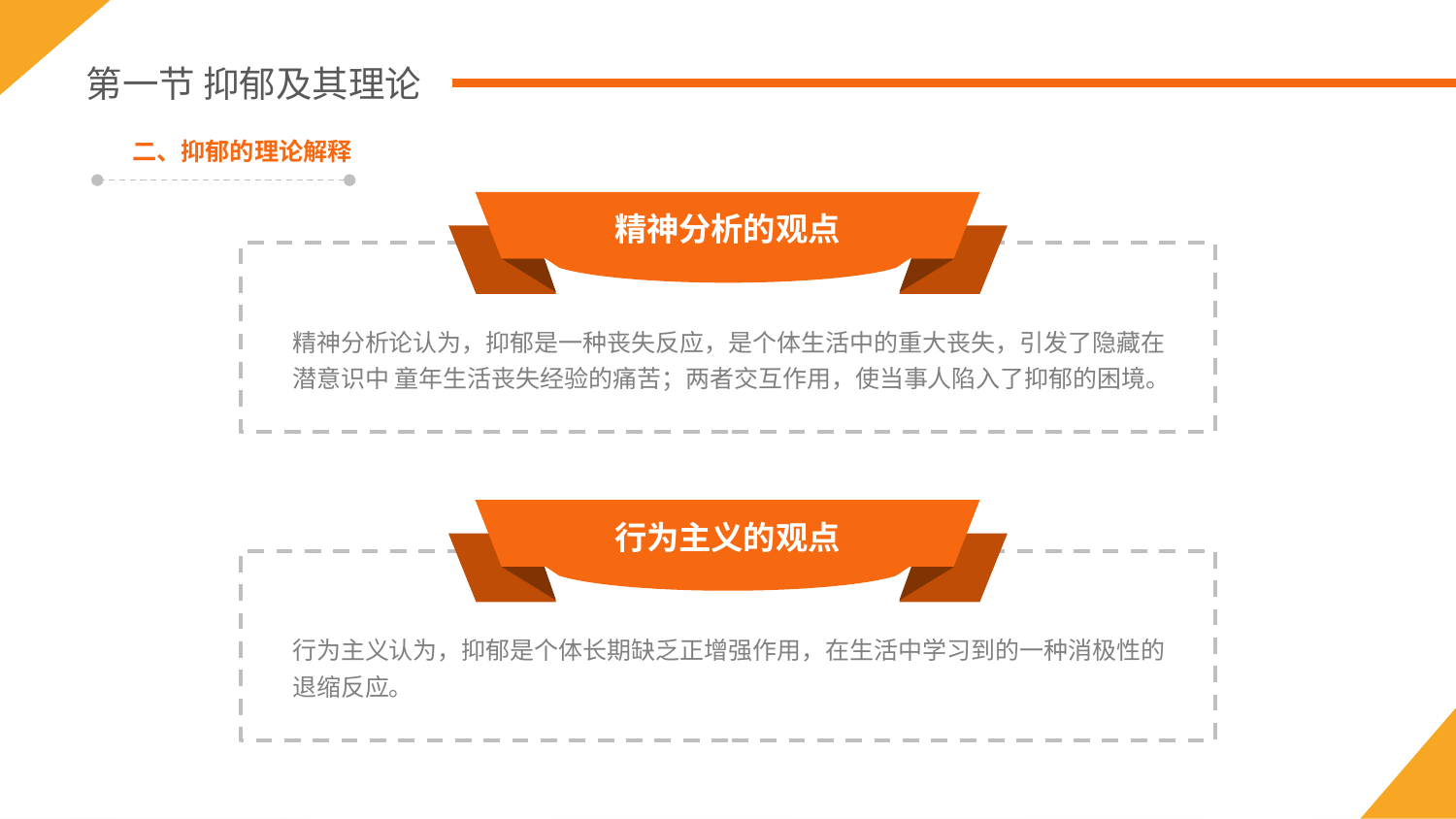

第一节 抑郁及其理论
二、抑郁的理论解释

精神分析的观点

精神分析论认为，抑郁是一种丧失反应，是个体生活中的重大丧失，引发了隐藏在潜意识中 童年生活丧失经验的痛苦；两者交互作用，使当事人陷入了抑郁的困境。

行为主义的观点

行为主义认为，抑郁是个体长期缺乏正增强作用，在生活中学习到的一种消极性的退缩反应。